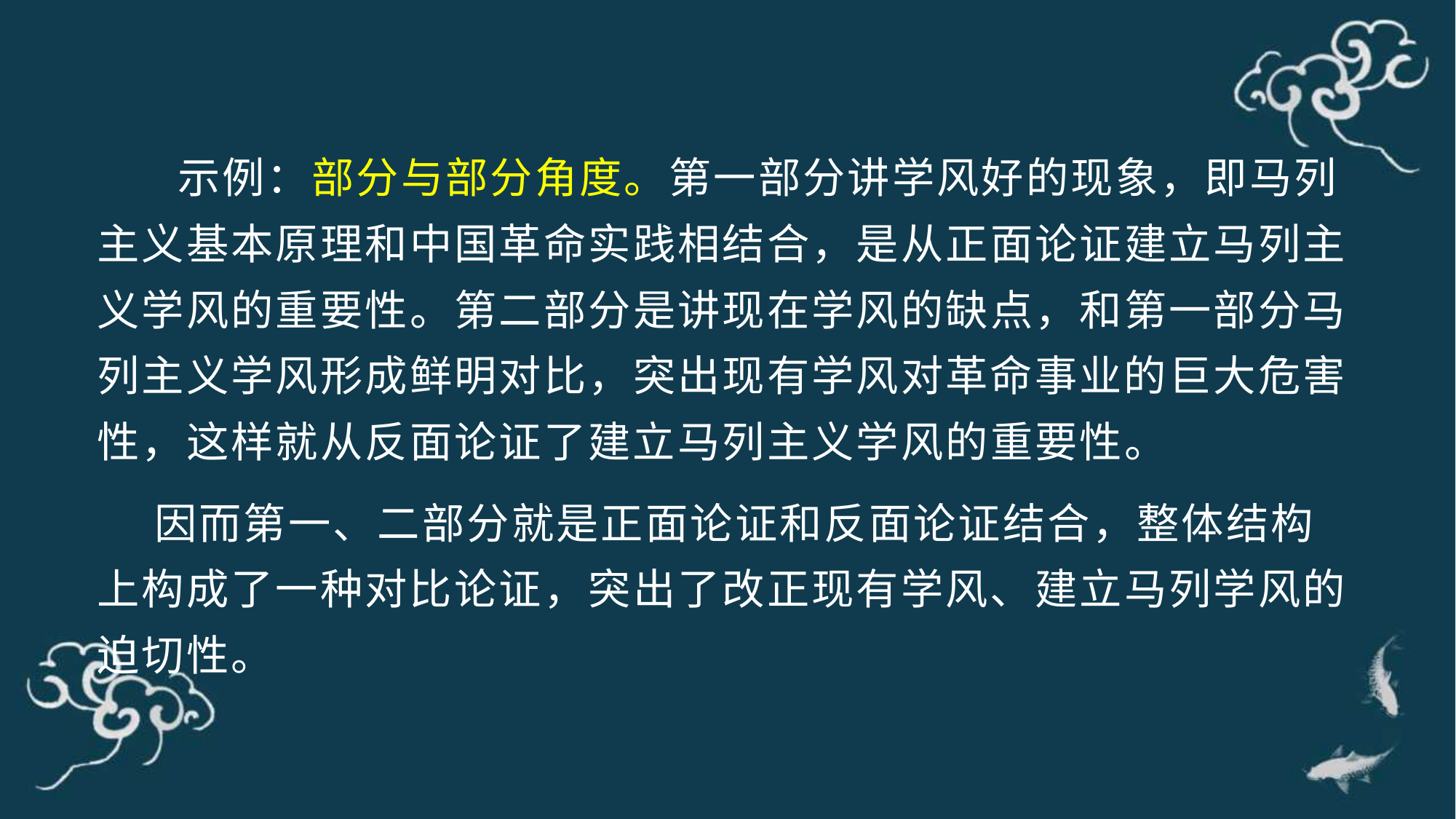

示例：部分与部分角度。第一部分讲学风好的现象，即马列主义基本原理和中国革命实践相结合，是从正面论证建立马列主义学风的重要性。第二部分是讲现在学风的缺点，和第一部分马列主义学风形成鲜明对比，突出现有学风对革命事业的巨大危害性，这样就从反面论证了建立马列主义学风的重要性。
    因而第一、二部分就是正面论证和反面论证结合，整体结构上构成了一种对比论证，突出了改正现有学风、建立马列学风的迫切性。